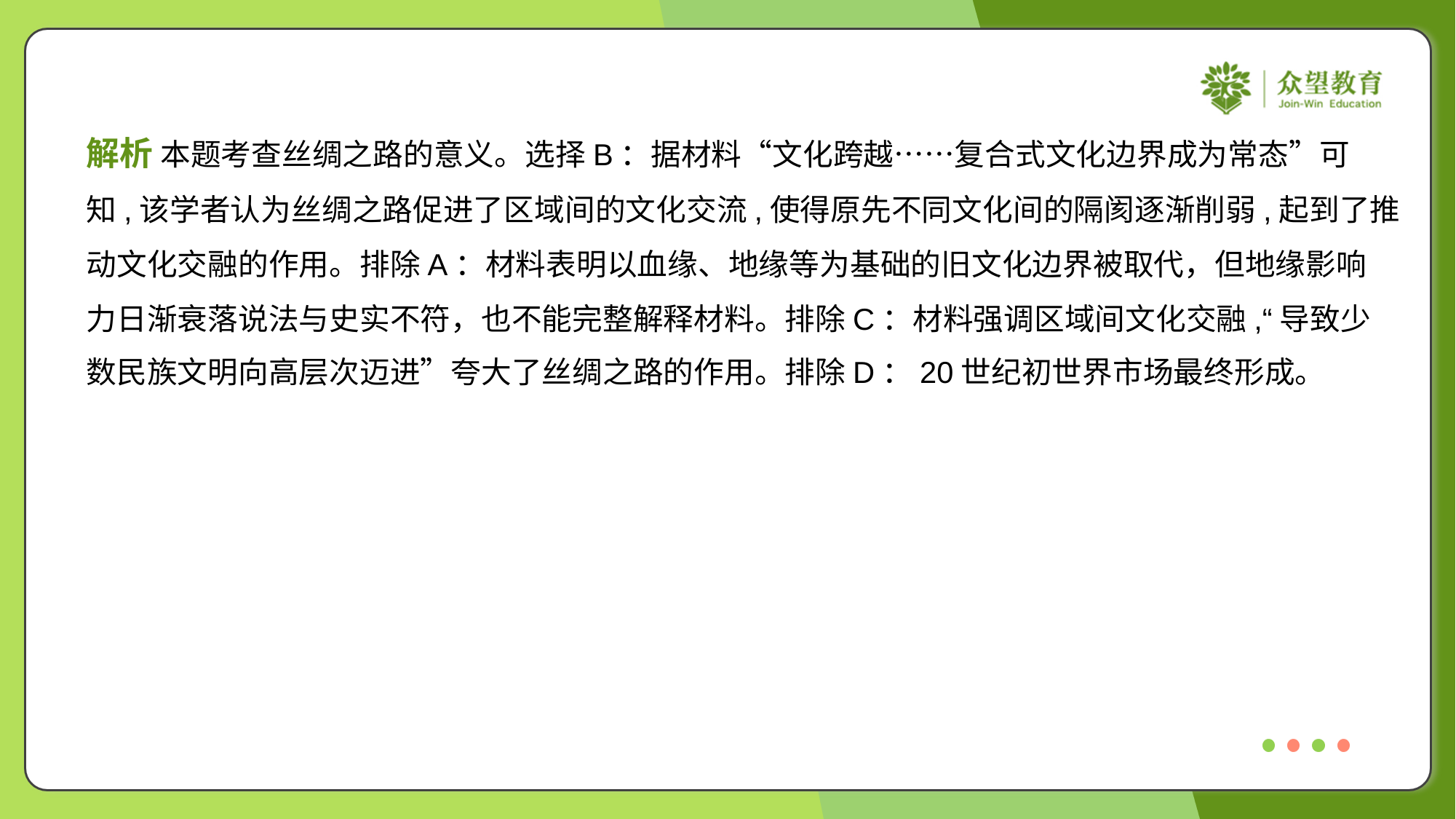

解析 本题考查丝绸之路的意义。选择B：据材料“文化跨越……复合式文化边界成为常态”可
知,该学者认为丝绸之路促进了区域间的文化交流,使得原先不同文化间的隔阂逐渐削弱,起到了推
动文化交融的作用。排除A：材料表明以血缘、地缘等为基础的旧文化边界被取代，但地缘影响
力日渐衰落说法与史实不符，也不能完整解释材料。排除C：材料强调区域间文化交融,“导致少
数民族文明向高层次迈进”夸大了丝绸之路的作用。排除D：20世纪初世界市场最终形成。